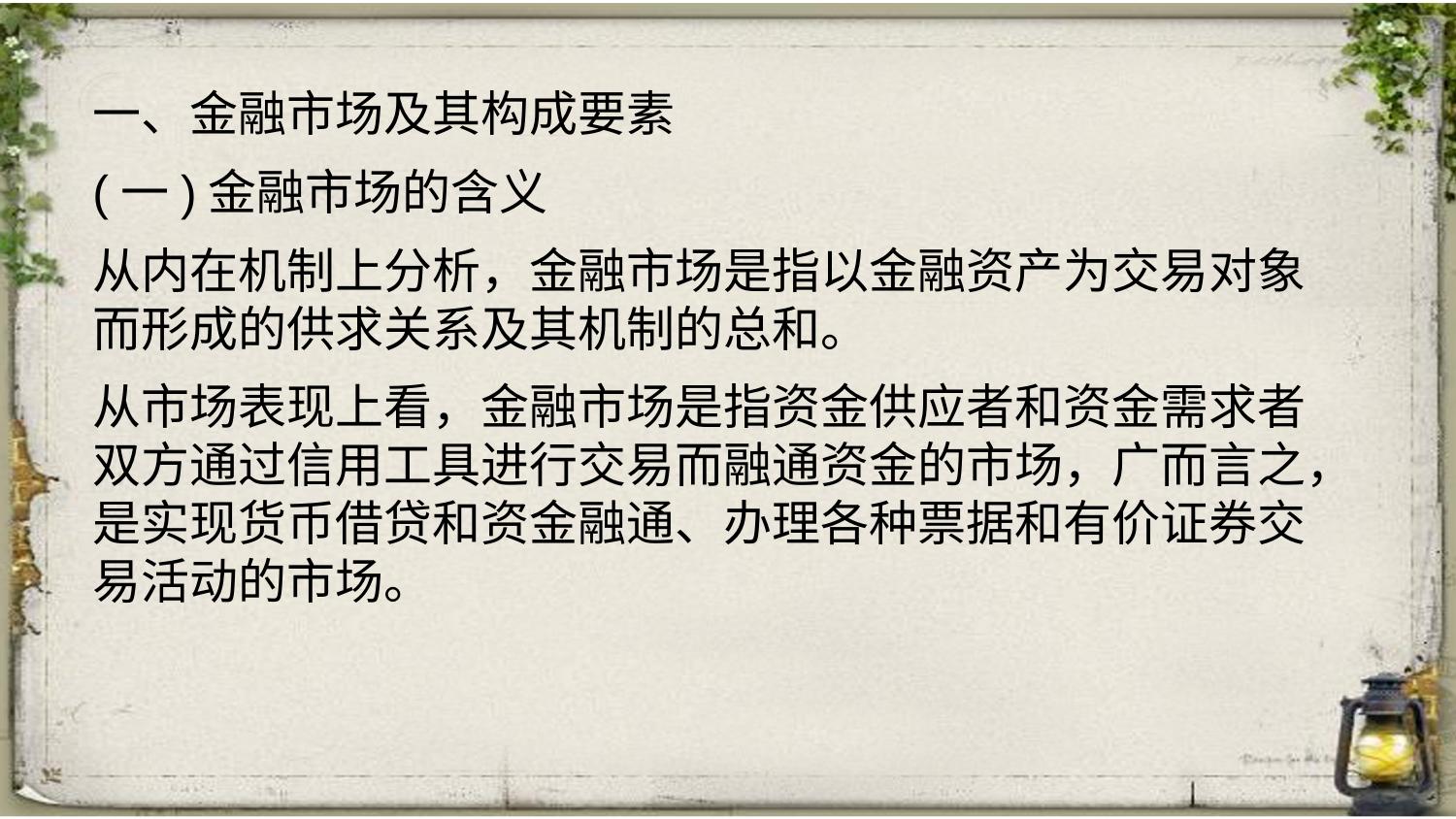

一、金融市场及其构成要素
(一)金融市场的含义
从内在机制上分析，金融市场是指以金融资产为交易对象而形成的供求关系及其机制的总和。
从市场表现上看，金融市场是指资金供应者和资金需求者双方通过信用工具进行交易而融通资金的市场，广而言之，是实现货币借贷和资金融通、办理各种票据和有价证券交易活动的市场。